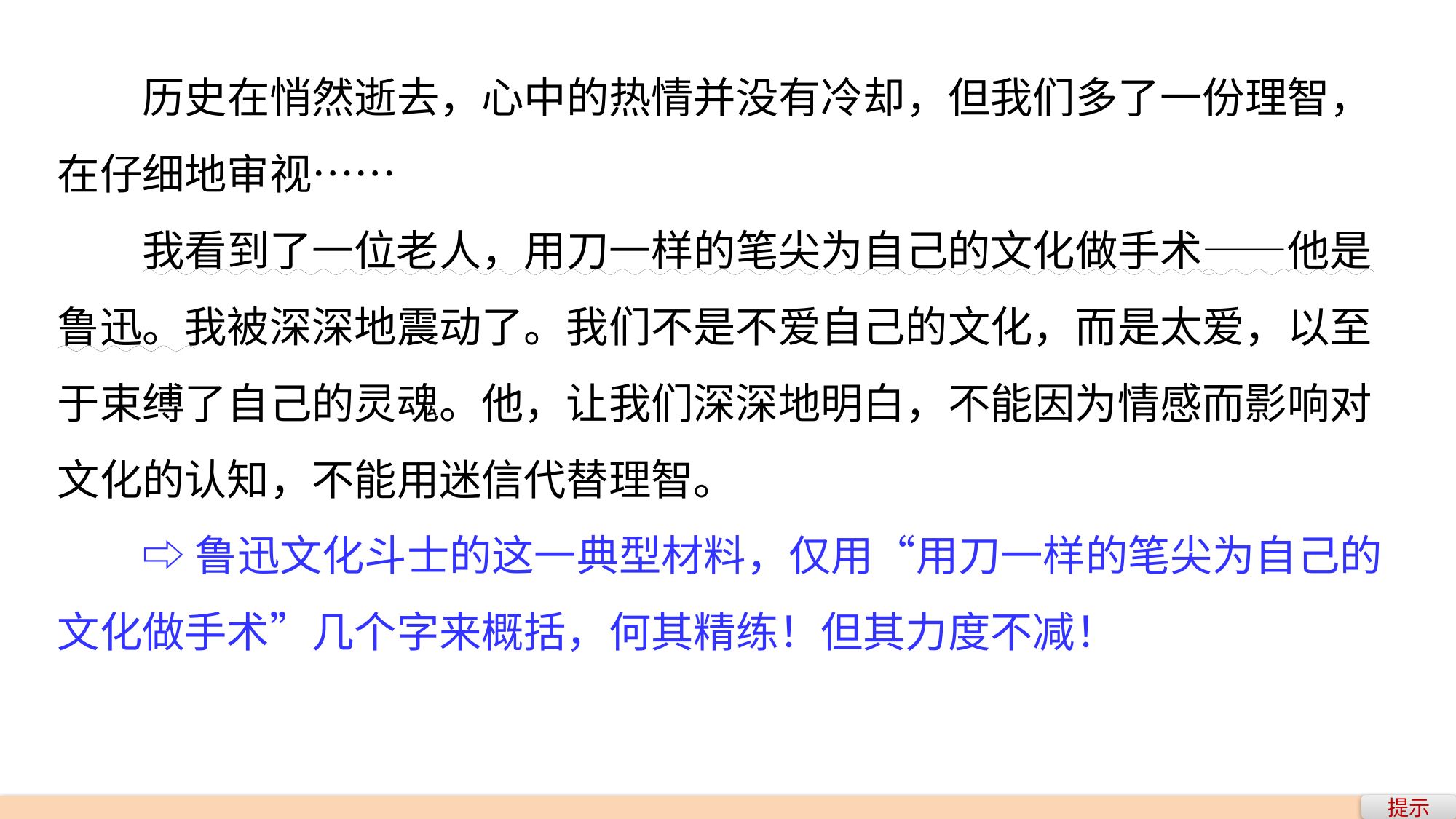

历史在悄然逝去，心中的热情并没有冷却，但我们多了一份理智，在仔细地审视……
我看到了一位老人，用刀一样的笔尖为自己的文化做手术——他是鲁迅。我被深深地震动了。我们不是不爱自己的文化，而是太爱，以至于束缚了自己的灵魂。他，让我们深深地明白，不能因为情感而影响对文化的认知，不能用迷信代替理智。
⇨鲁迅文化斗士的这一典型材料，仅用“用刀一样的笔尖为自己的文化做手术”几个字来概括，何其精练！但其力度不减！
提示